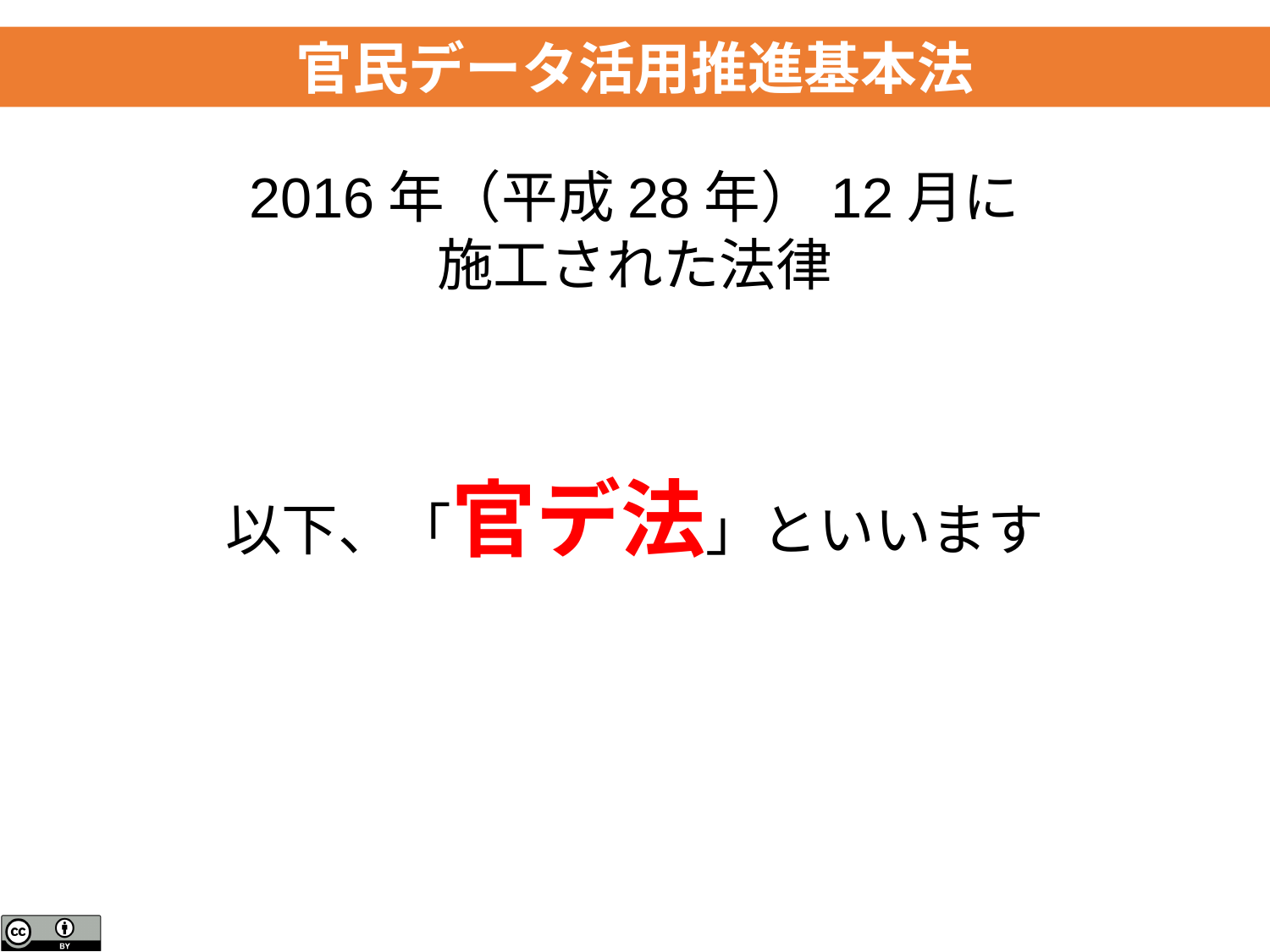

官民データ活用推進基本法
2016年（平成28年）12月に
施工された法律
以下、「官デ法」といいます